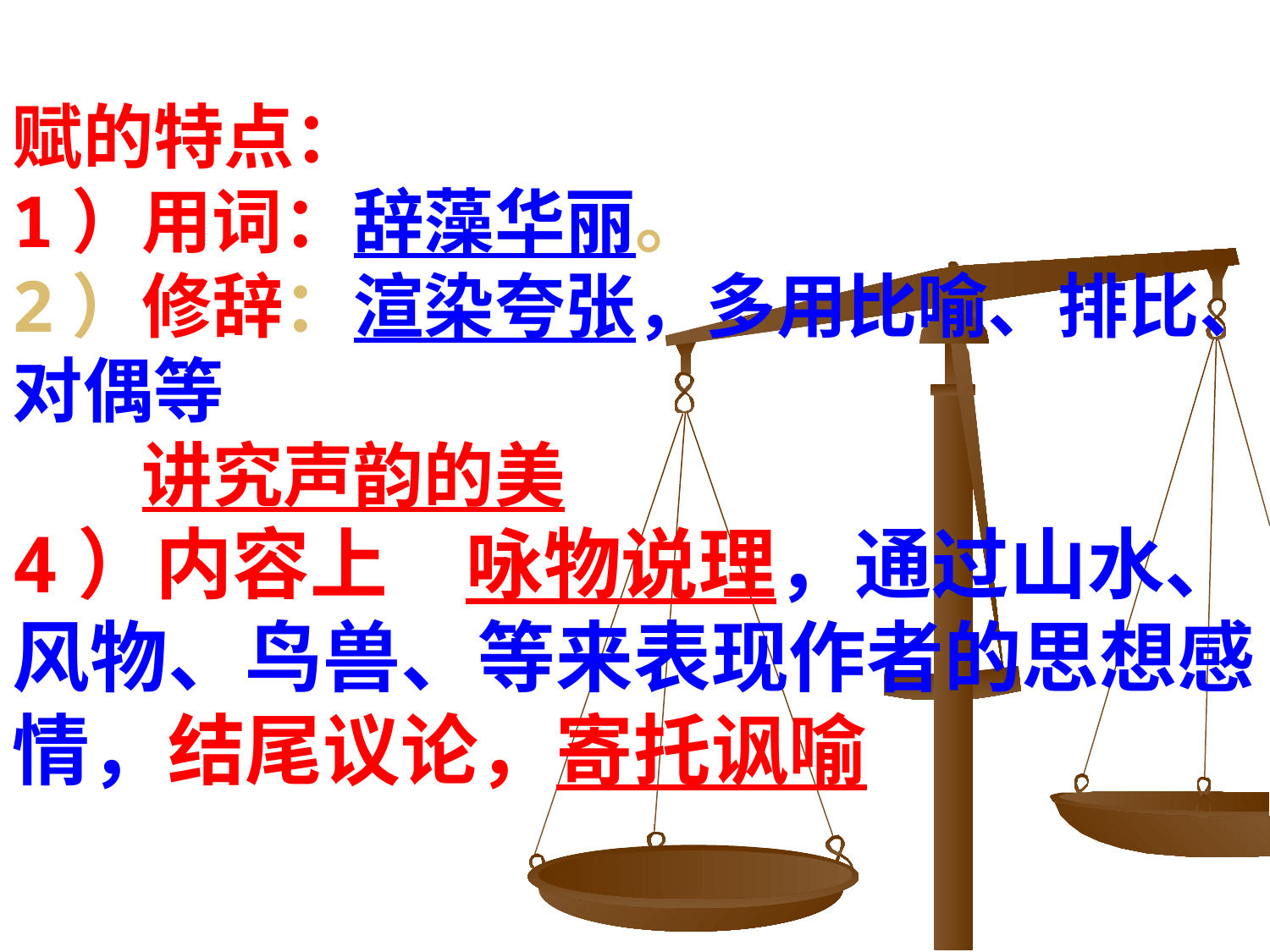

赋的特点：
1）用词：辞藻华丽。
2）修辞：渲染夸张，多用比喻、排比、对偶等
3）讲究声韵的美
4）内容上：咏物说理，通过山水、风物、鸟兽、等来表现作者的思想感情，结尾议论，寄托讽喻